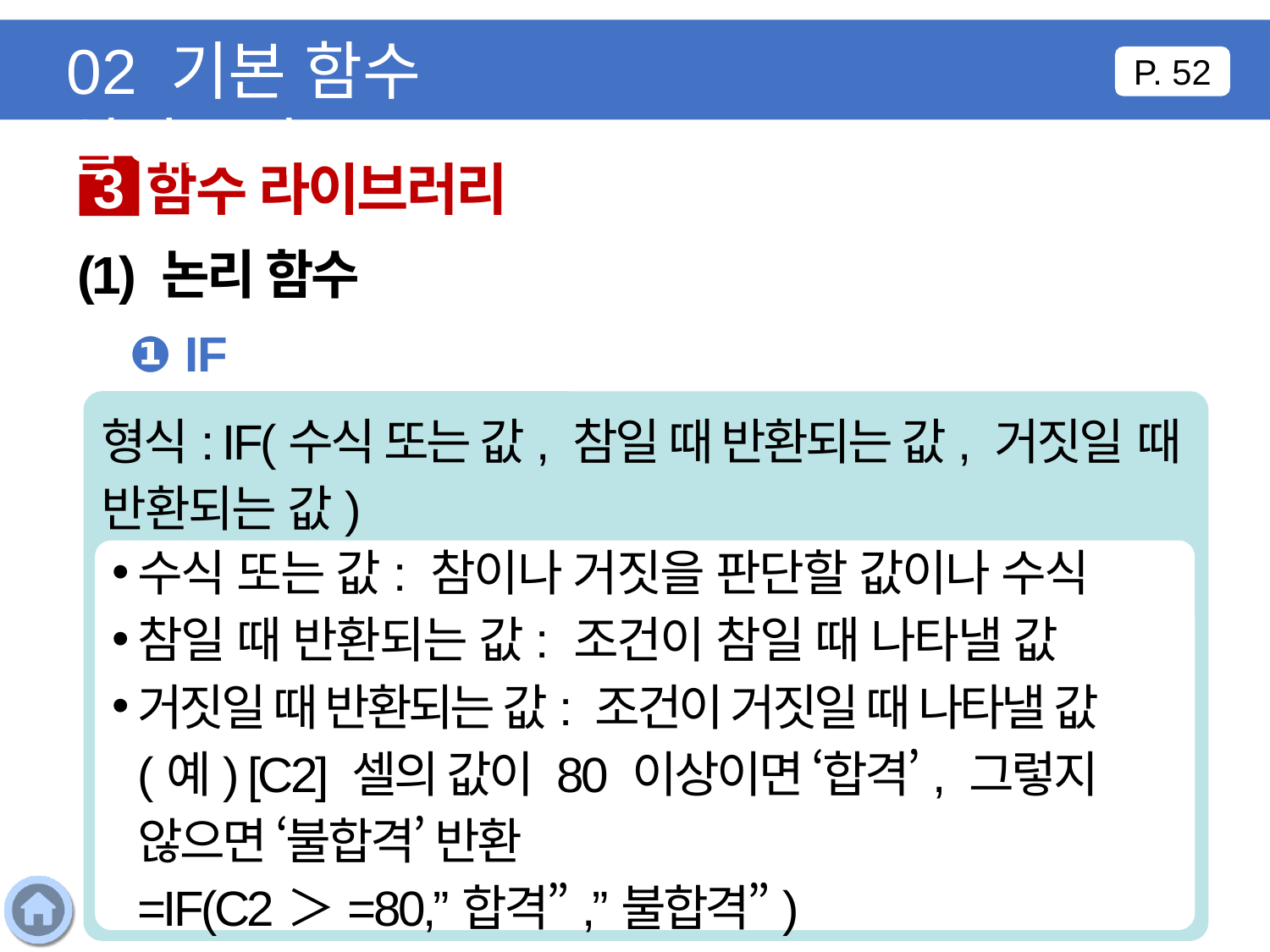

02 기본 함수 알아보기
P. 52
함수 라이브러리
3
(1) 논리 함수
❶ IF
형식: IF(수식 또는 값, 참일 때 반환되는 값, 거짓일 때 반환되는 값)
수식 또는 값: 참이나 거짓을 판단할 값이나 수식
참일 때 반환되는 값: 조건이 참일 때 나타낼 값
거짓일 때 반환되는 값: 조건이 거짓일 때 나타낼 값
(예) [C2] 셀의 값이 80 이상이면 ‘합격’, 그렇지 않으면 ‘불합격’ 반환
=IF(C2＞=80,”합격”,”불합격”)